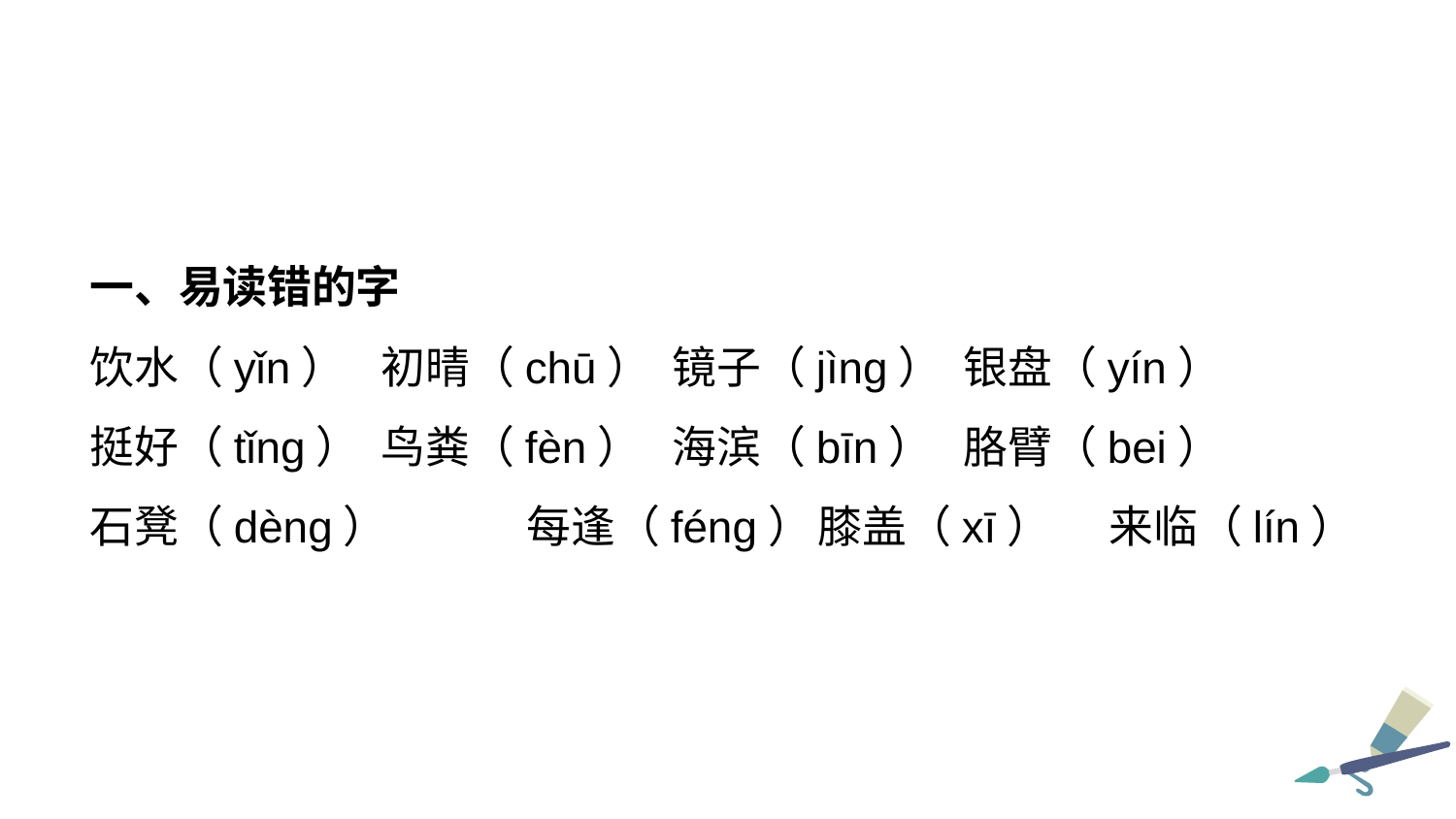

一、易读错的字
饮水（yǐn） 	初晴（chū）	镜子（jìng） 	银盘（yín）
挺好（tǐng） 	鸟粪（fèn）	海滨（bīn） 	胳臂（bei）
石凳（dèng） 	每逢（féng）	膝盖（xī） 	来临（lín）